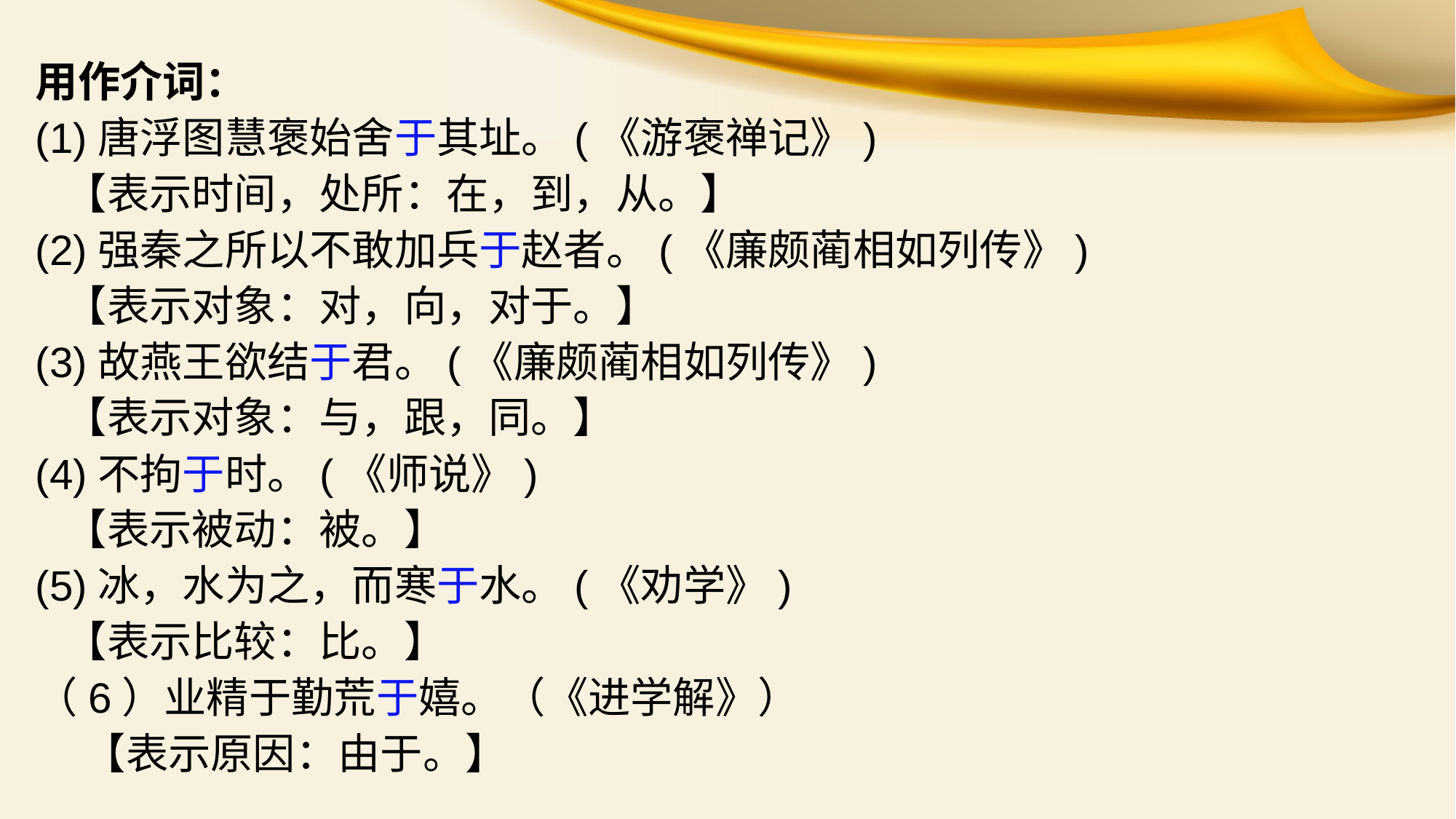

用作介词：
(1)唐浮图慧褒始舍于其址。(《游褒禅记》)
  【表示时间，处所：在，到，从。】
(2)强秦之所以不敢加兵于赵者。(《廉颇蔺相如列传》)
  【表示对象：对，向，对于。】
(3)故燕王欲结于君。(《廉颇蔺相如列传》)
  【表示对象：与，跟，同。】
(4)不拘于时。(《师说》)
  【表示被动：被。】
(5)冰，水为之，而寒于水。(《劝学》)
  【表示比较：比。】
（6）业精于勤荒于嬉。（《进学解》）
    【表示原因：由于。】